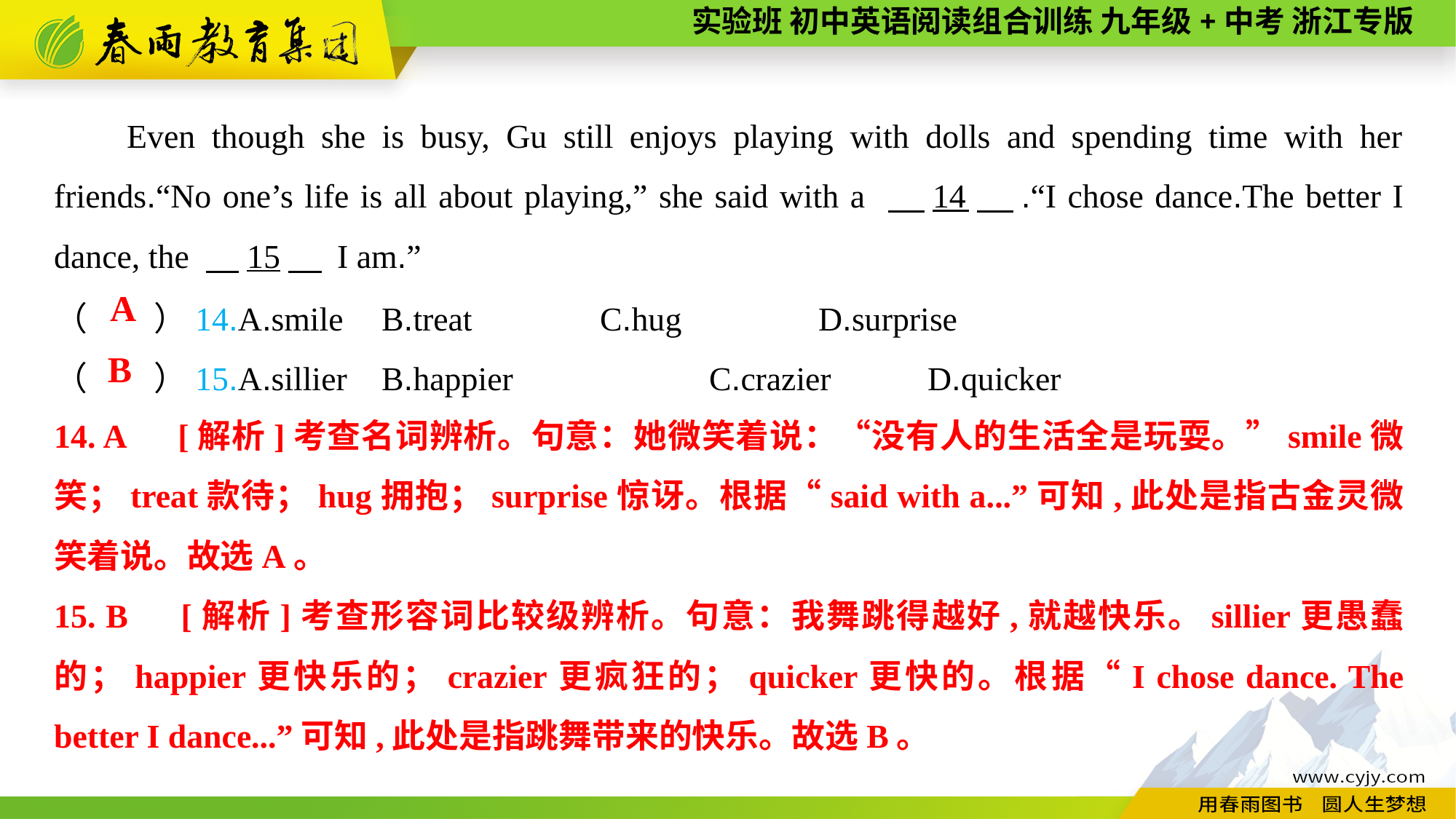

Even though she is busy, Gu still enjoys playing with dolls and spending time with her friends.“No one’s life is all about playing,” she said with a 　14　.“I chose dance.The better I dance, the 　15　 I am.”
（　　）14.A.smile	B.treat		C.hug		D.surprise
（　　）15.A.sillier	B.happier		C.crazier	D.quicker
A
B
14. A　[解析]考查名词辨析。句意：她微笑着说：“没有人的生活全是玩耍。”smile微笑；treat款待；hug拥抱；surprise惊讶。根据“said with a...”可知,此处是指古金灵微笑着说。故选A。
15. B　[解析]考查形容词比较级辨析。句意：我舞跳得越好,就越快乐。sillier更愚蠢的；happier更快乐的；crazier更疯狂的；quicker更快的。根据“I chose dance. The better I dance...”可知,此处是指跳舞带来的快乐。故选B。